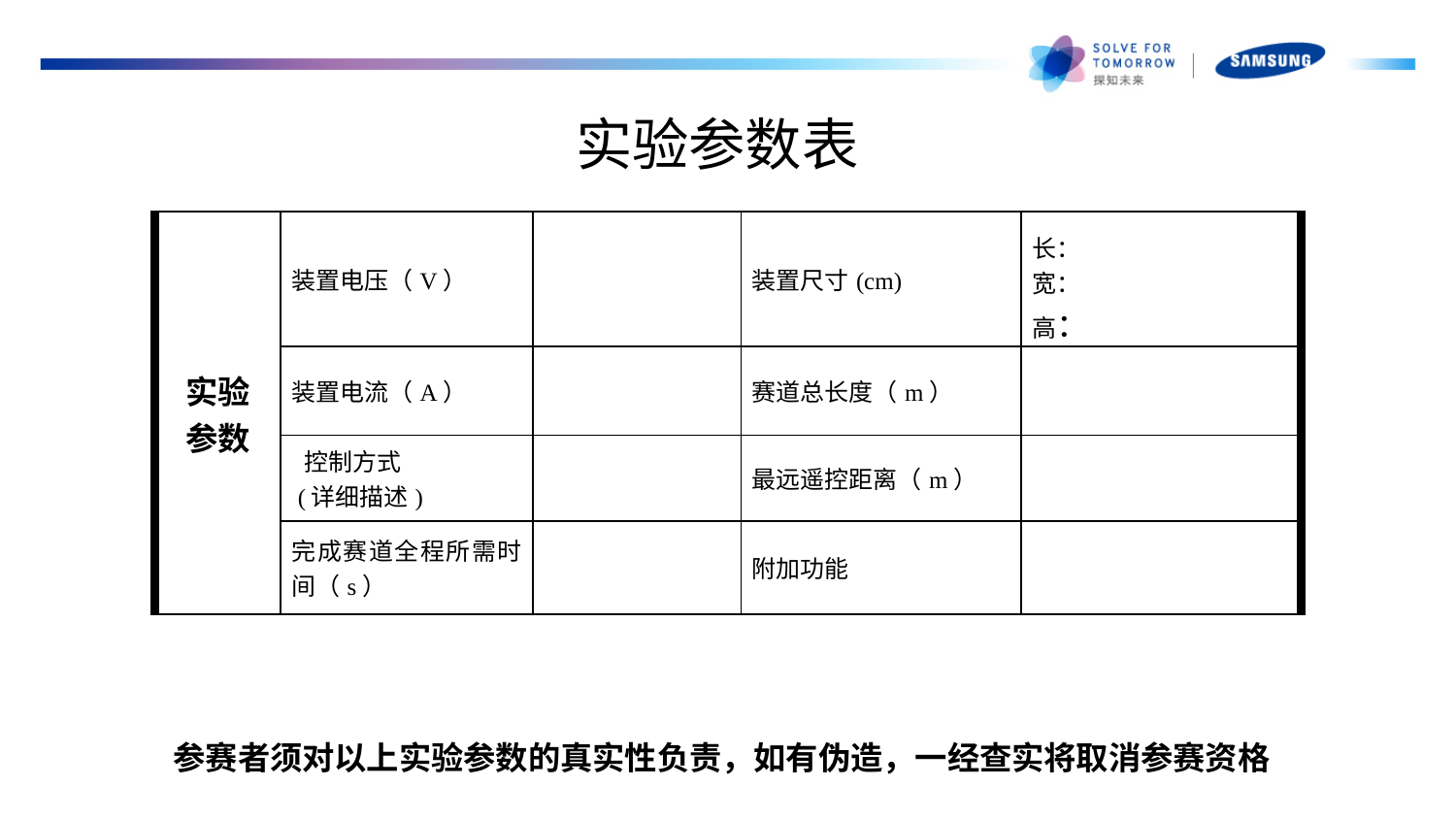

# 实验参数表
| 实验 参数 | 装置电压（V） |  | 装置尺寸(cm) | 长： 宽： 高： |
| --- | --- | --- | --- | --- |
|  | 装置电流（A） |  | 赛道总长度（m） |  |
|  | 控制方式 (详细描述) |  | 最远遥控距离（m） |  |
|  | 完成赛道全程所需时间（s） |  | 附加功能 |  |
参赛者须对以上实验参数的真实性负责，如有伪造，一经查实将取消参赛资格